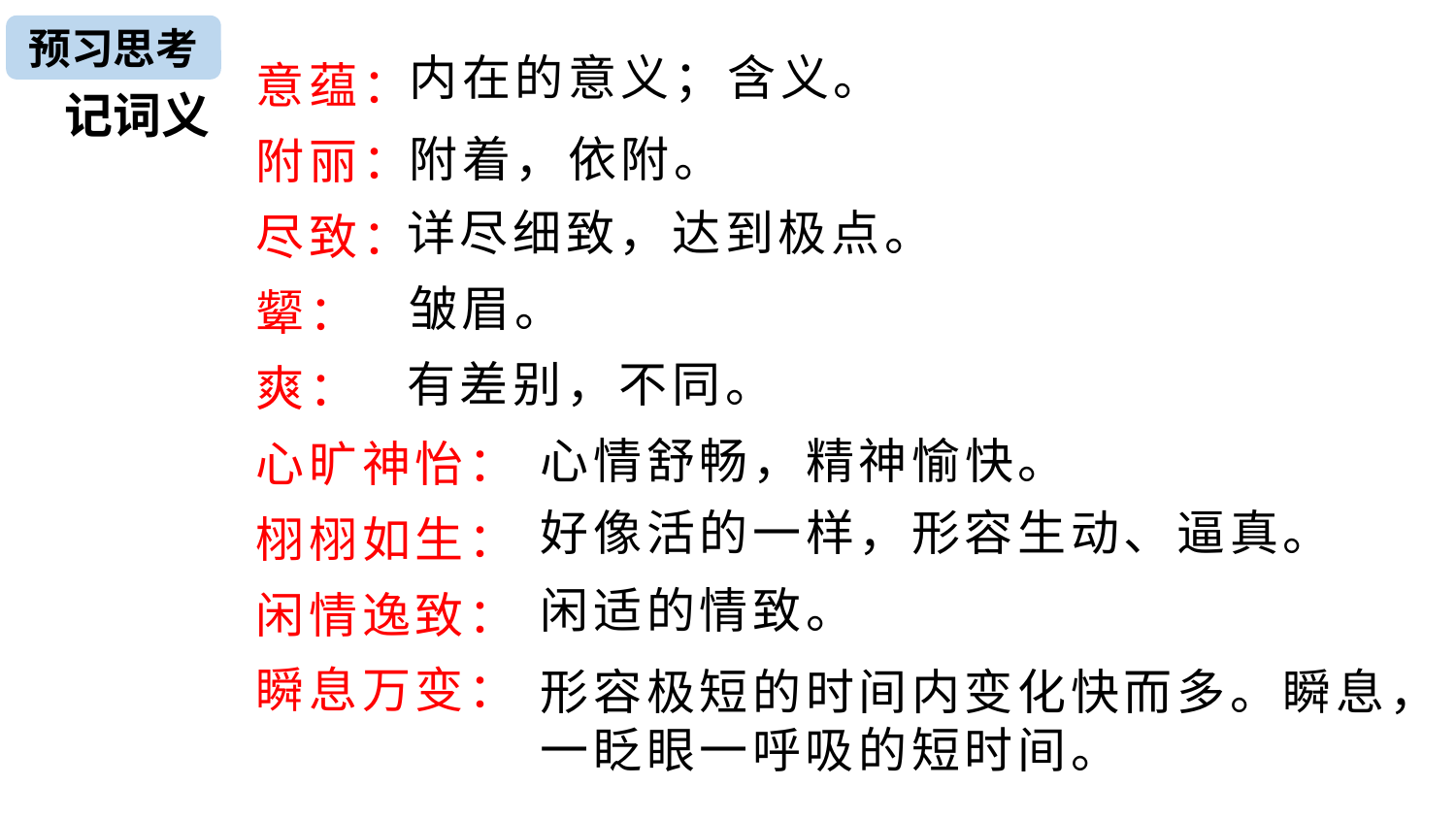

预习思考
意蕴：
附丽：
尽致：
颦：
爽：
心旷神怡：
栩栩如生：
闲情逸致：
瞬息万变：
内在的意义；含义。
记词义
附着，依附。
详尽细致，达到极点。
皱眉。
有差别，不同。
心情舒畅，精神愉快。
好像活的一样，形容生动、逼真。
闲适的情致。
形容极短的时间内变化快而多。瞬息，一眨眼一呼吸的短时间。